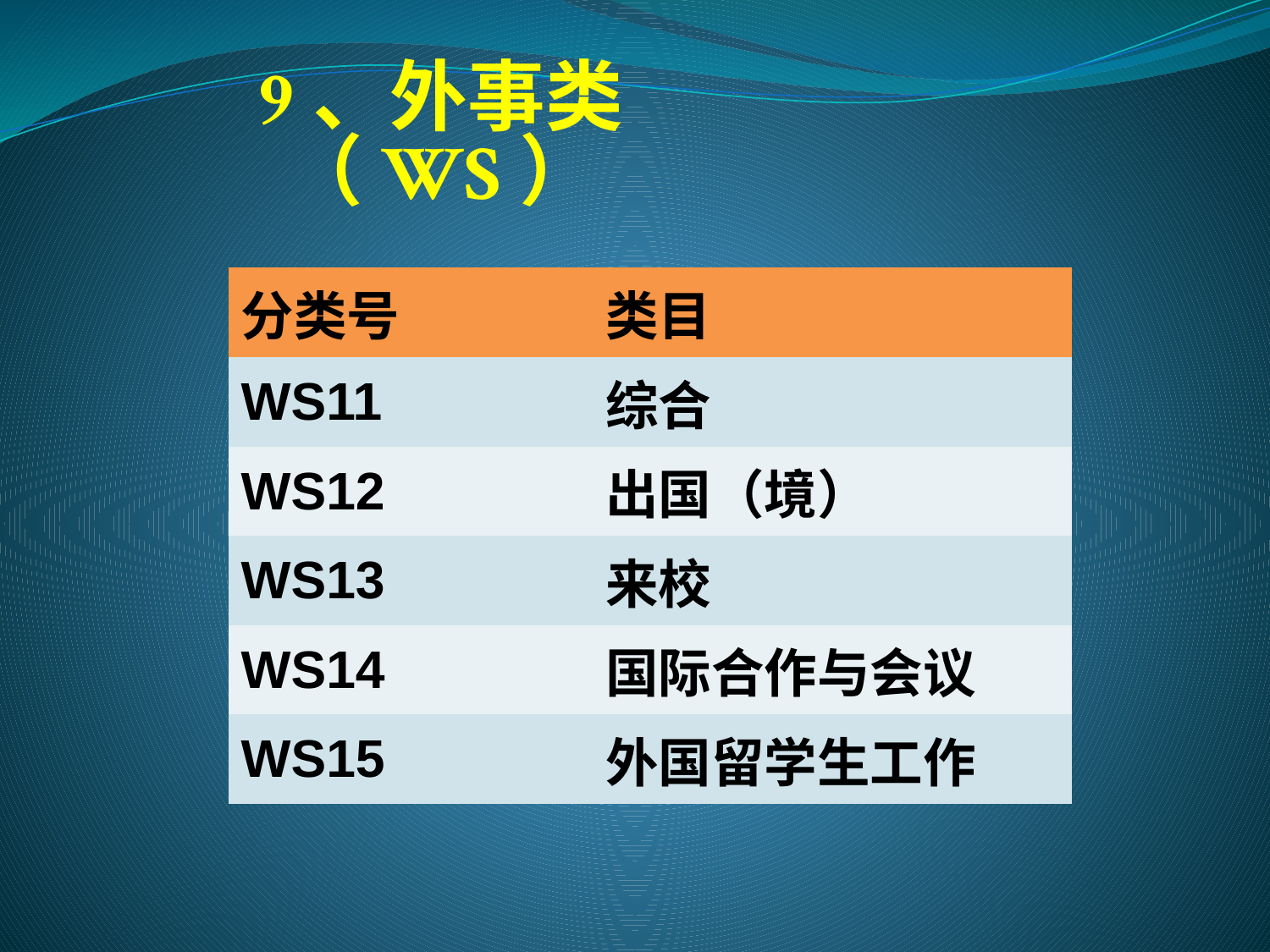

9、外事类（WS）

| 分类号 | 类目 |
| --- | --- |
| WS11 | 综合 |
| WS12 | 出国（境） |
| WS13 | 来校 |
| WS14 | 国际合作与会议 |
| WS15 | 外国留学生工作 |